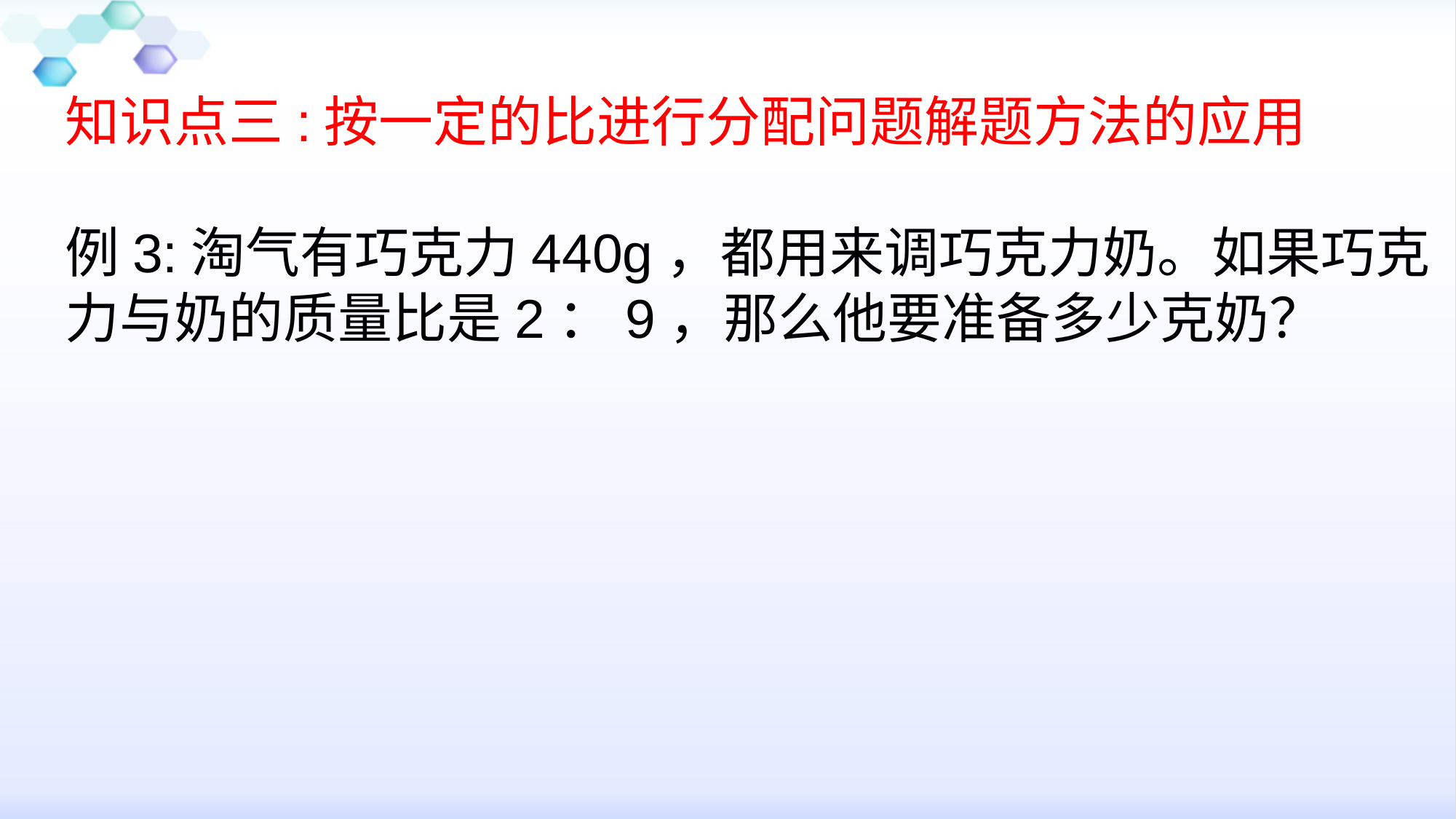

知识点三:按一定的比进行分配问题解题方法的应用

例3:淘气有巧克力440g，都用来调巧克力奶。如果巧克
力与奶的质量比是2：9，那么他要准备多少克奶？